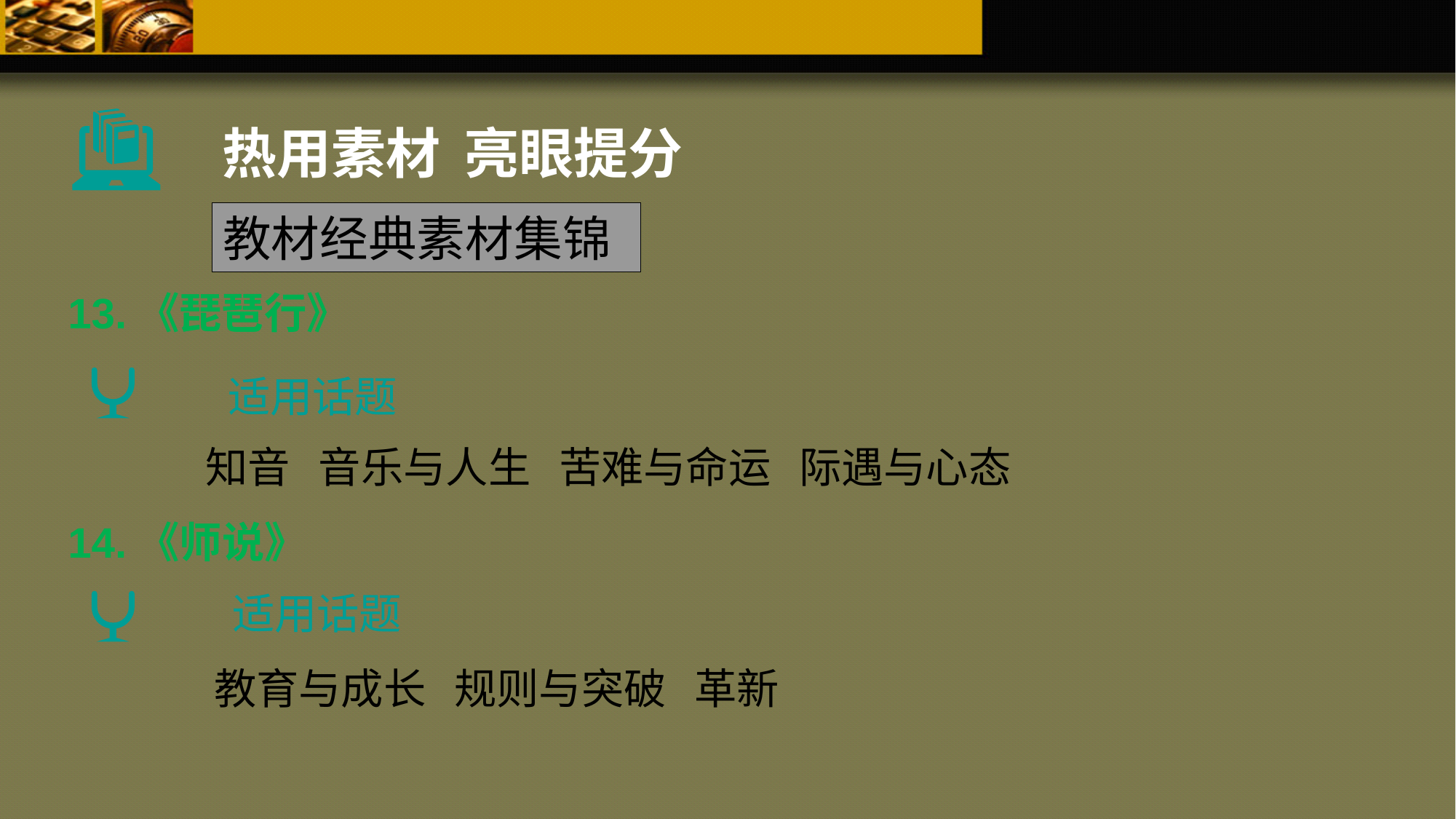

热用素材  亮眼提分
教材经典素材集锦
13.《琵琶行》
适用话题

知音   音乐与人生   苦难与命运   际遇与心态
14.《师说》
适用话题

教育与成长   规则与突破   革新